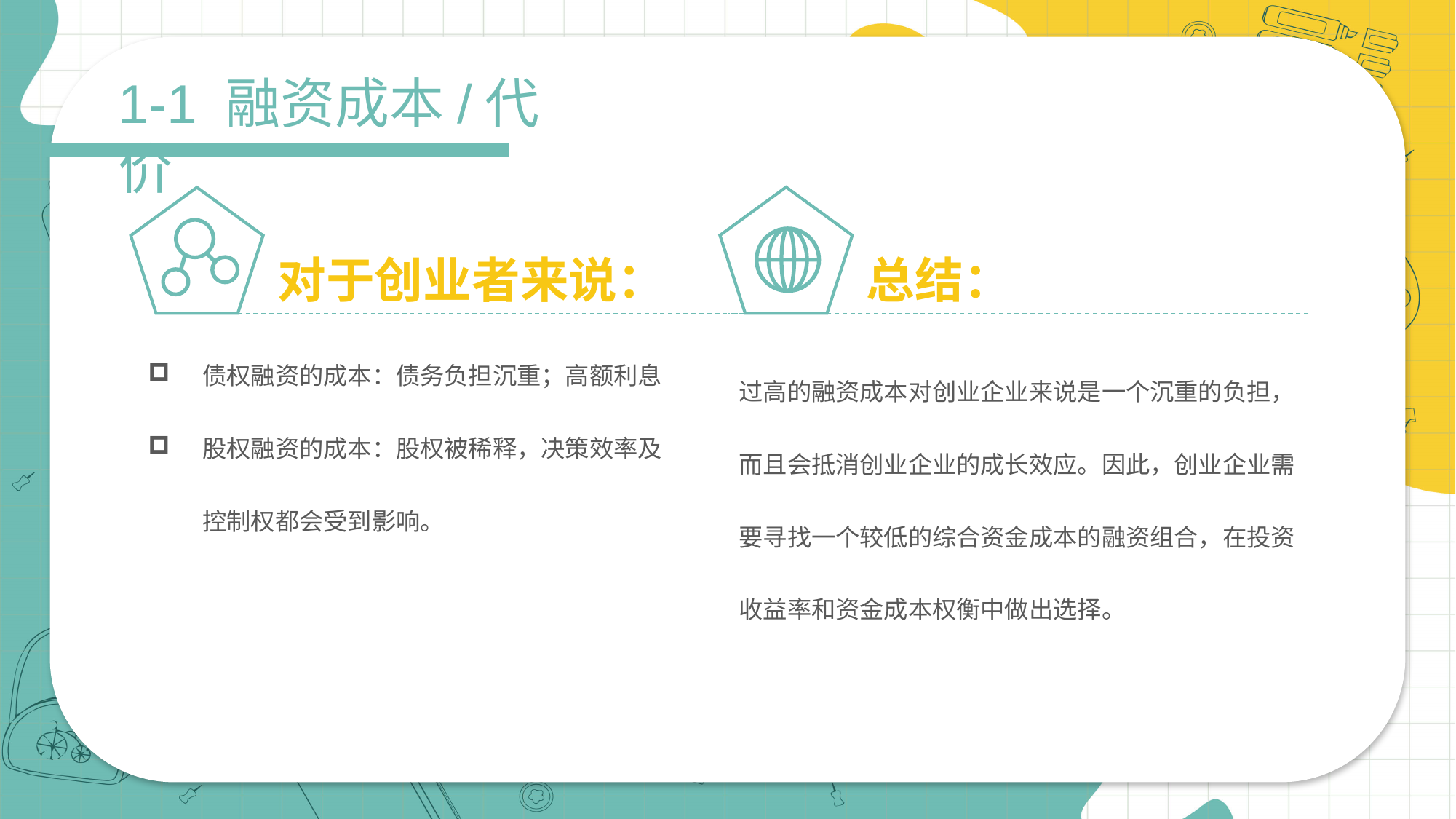

1-1 融资成本/代价

总结：
对于创业者来说：
债权融资的成本：债务负担沉重；高额利息
股权融资的成本：股权被稀释，决策效率及控制权都会受到影响。
过高的融资成本对创业企业来说是一个沉重的负担，而且会抵消创业企业的成长效应。因此，创业企业需要寻找一个较低的综合资金成本的融资组合，在投资收益率和资金成本权衡中做出选择。